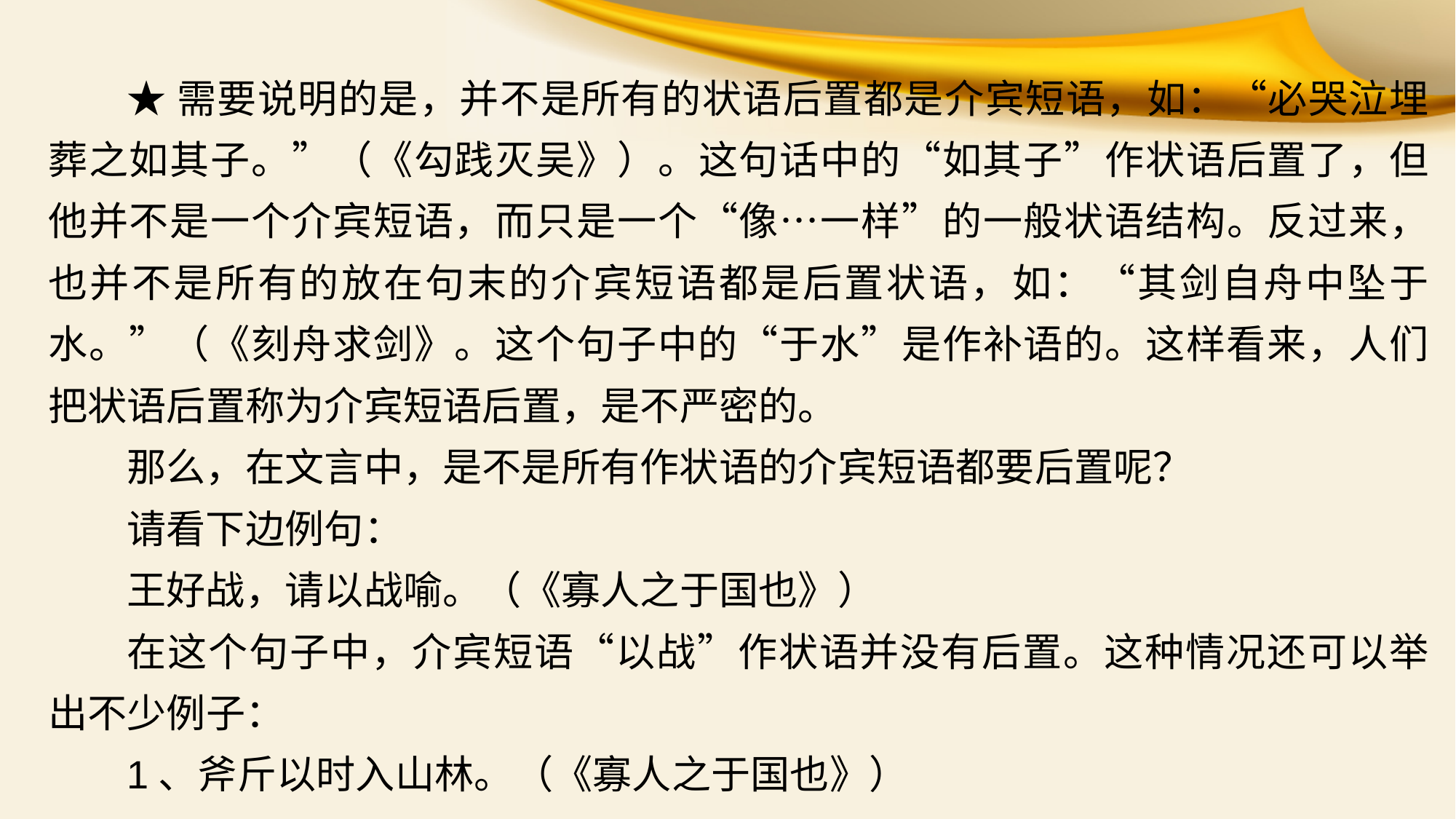

★需要说明的是，并不是所有的状语后置都是介宾短语，如：“必哭泣埋葬之如其子。”（《勾践灭吴》）。这句话中的“如其子”作状语后置了，但他并不是一个介宾短语，而只是一个“像…一样”的一般状语结构。反过来，也并不是所有的放在句末的介宾短语都是后置状语，如：“其剑自舟中坠于水。”（《刻舟求剑》。这个句子中的“于水”是作补语的。这样看来，人们把状语后置称为介宾短语后置，是不严密的。
那么，在文言中，是不是所有作状语的介宾短语都要后置呢？
请看下边例句：
王好战，请以战喻。（《寡人之于国也》）
在这个句子中，介宾短语“以战”作状语并没有后置。这种情况还可以举出不少例子：
1、斧斤以时入山林。（《寡人之于国也》）